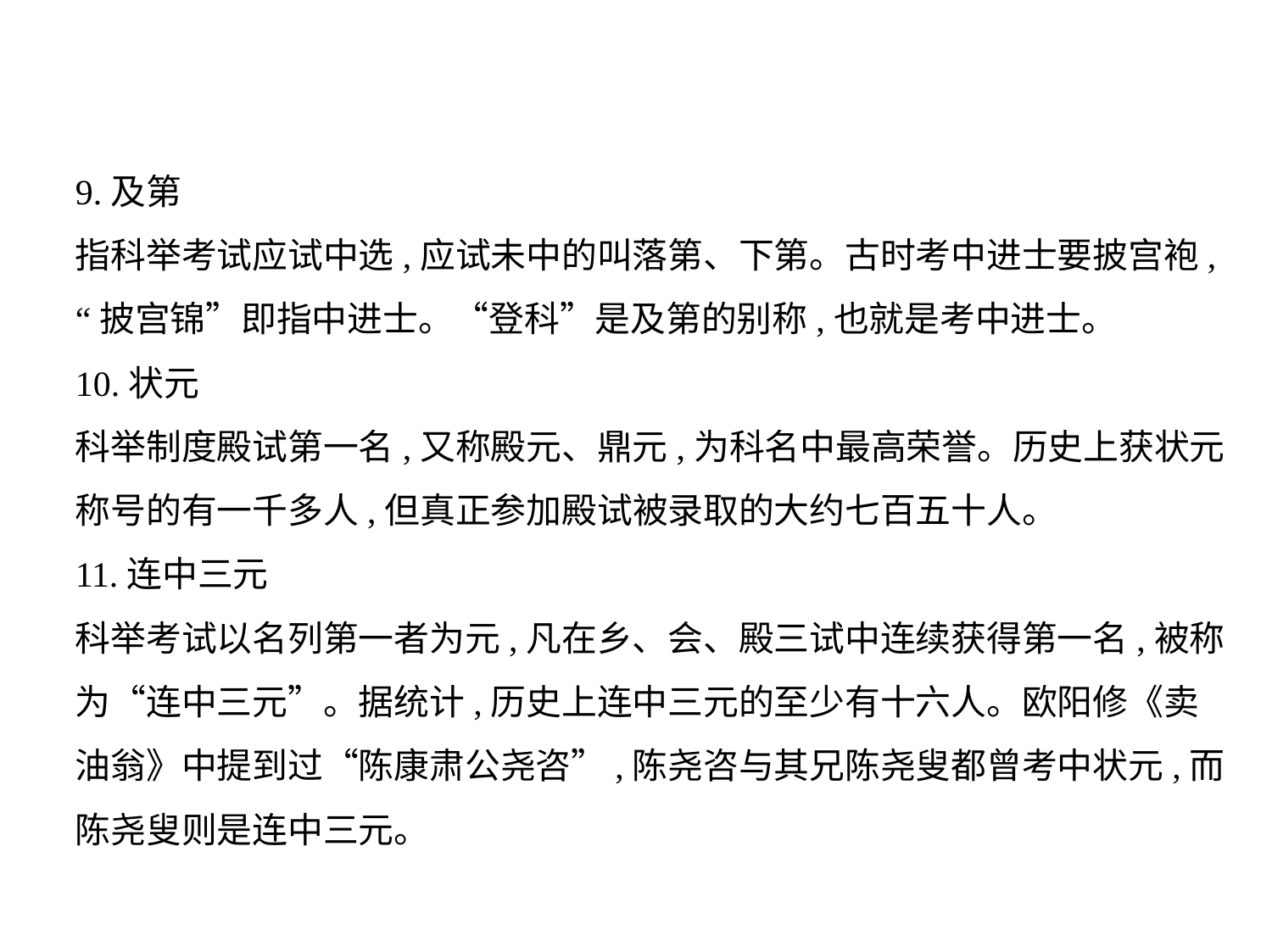

9.及第
指科举考试应试中选,应试未中的叫落第、下第。古时考中进士要披宫袍,
“披宫锦”即指中进士。“登科”是及第的别称,也就是考中进士。
10.状元
科举制度殿试第一名,又称殿元、鼎元,为科名中最高荣誉。历史上获状元
称号的有一千多人,但真正参加殿试被录取的大约七百五十人。
11.连中三元
科举考试以名列第一者为元,凡在乡、会、殿三试中连续获得第一名,被称
为“连中三元”。据统计,历史上连中三元的至少有十六人。欧阳修《卖
油翁》中提到过“陈康肃公尧咨”,陈尧咨与其兄陈尧叟都曾考中状元,而
陈尧叟则是连中三元。